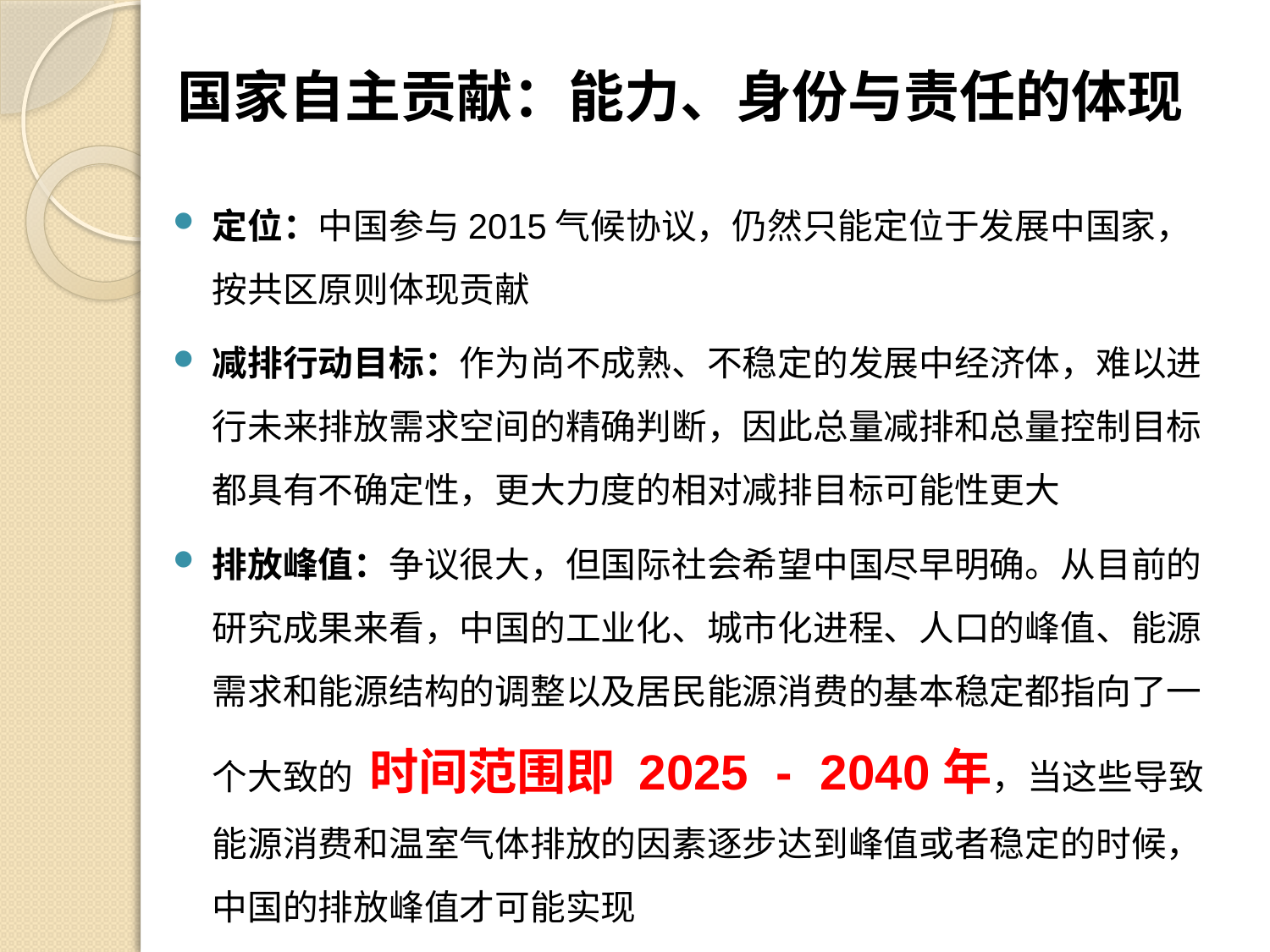

# 国家自主贡献：能力、身份与责任的体现
定位：中国参与2015气候协议，仍然只能定位于发展中国家，按共区原则体现贡献
减排行动目标：作为尚不成熟、不稳定的发展中经济体，难以进行未来排放需求空间的精确判断，因此总量减排和总量控制目标都具有不确定性，更大力度的相对减排目标可能性更大
排放峰值：争议很大，但国际社会希望中国尽早明确。从目前的研究成果来看，中国的工业化、城市化进程、人口的峰值、能源需求和能源结构的调整以及居民能源消费的基本稳定都指向了一个大致的  时间范围即 2025  -  2040年，当这些导致能源消费和温室气体排放的因素逐步达到峰值或者稳定的时候，中国的排放峰值才可能实现